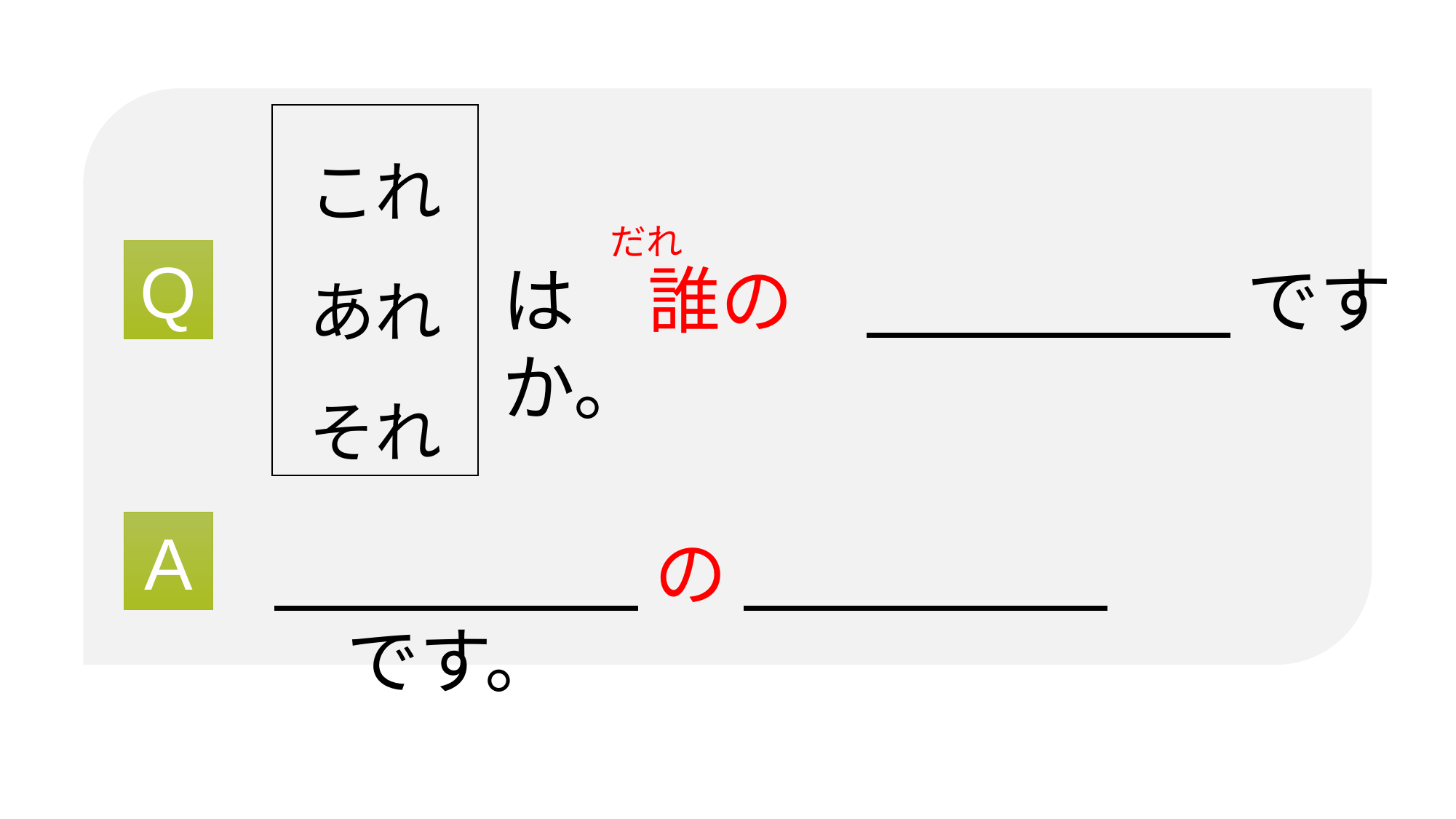

これ
あれ
それ
だれ
Q
は　誰の　　　　　　 ですか。
A
　　　　　 の 　　　　　　です。